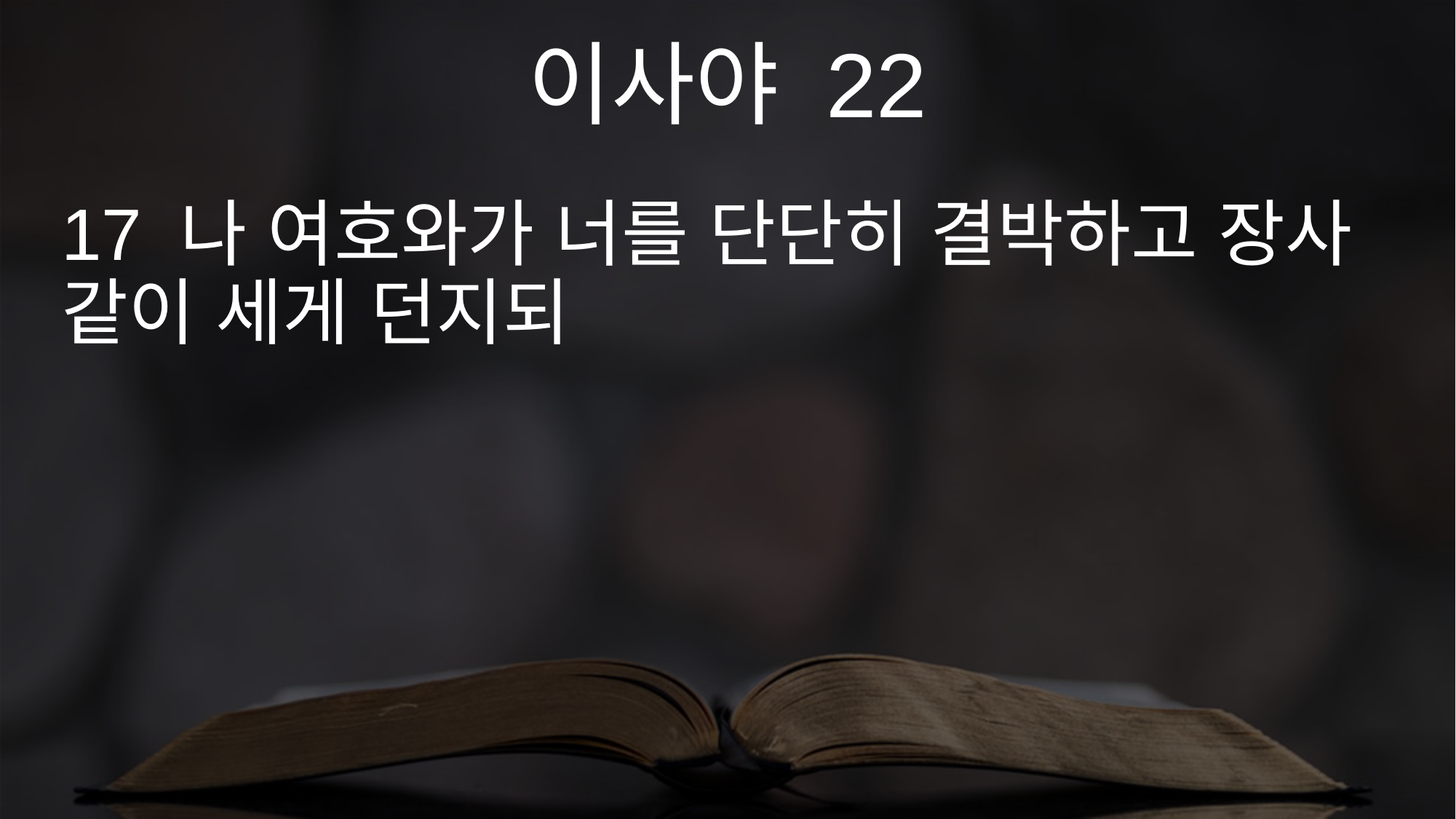

이사야 22
17 나 여호와가 너를 단단히 결박하고 장사 같이 세게 던지되